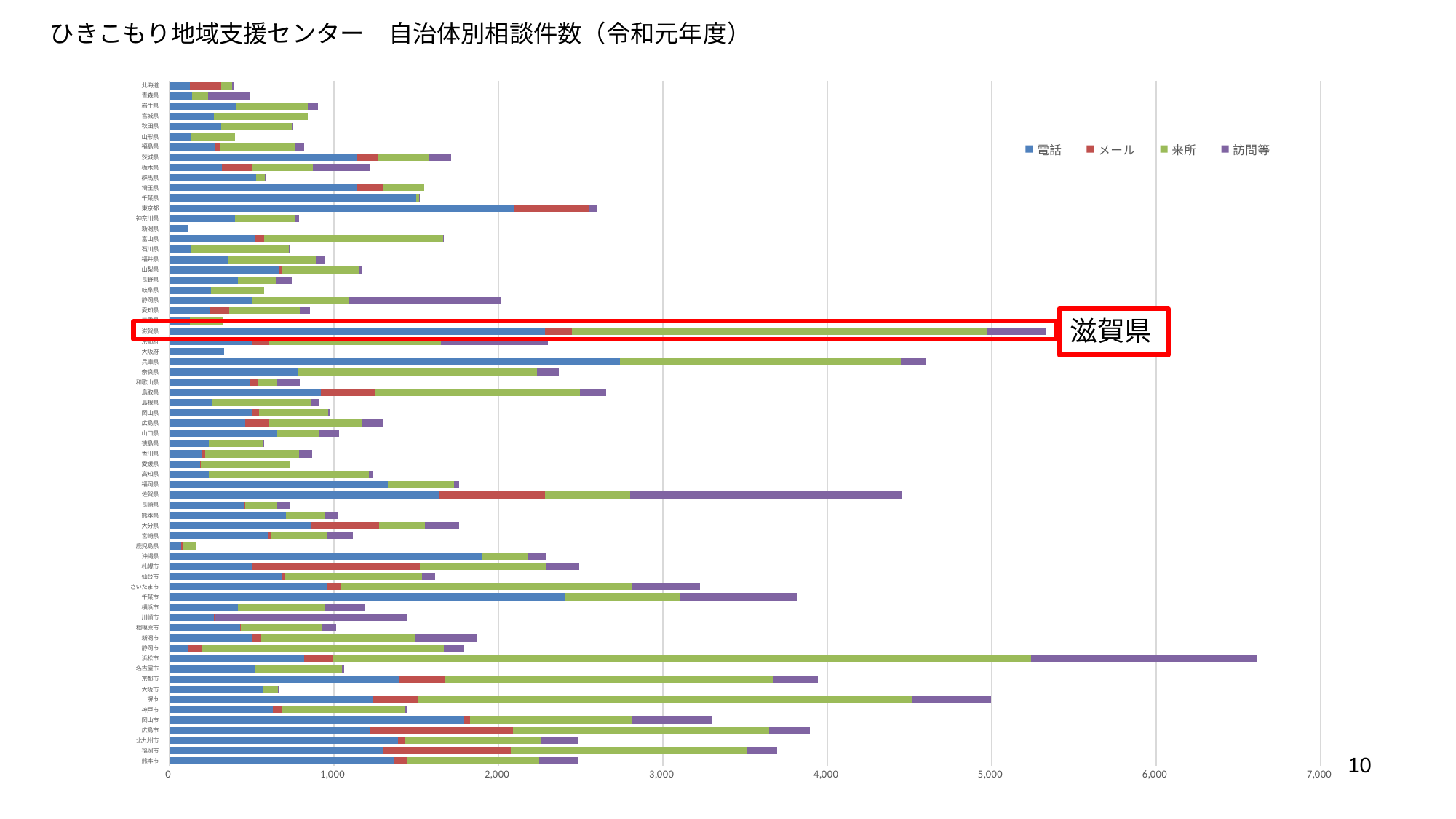

ひきこもり地域支援センター　自治体別相談件数（令和元年度）

### Chart

| Category | 電話 | メール | 来所 | 訪問等 |
|---|---|---|---|---|
| 北海道 | 127.0 | 189.0 | 65.0 | 15.0 |
| 青森県 | 140.0 | 0.0 | 96.0 | 258.0 |
| 岩手県 | 403.0 | 0.0 | 437.0 | 62.0 |
| 宮城県 | 269.0 | 0.0 | 572.0 | 0.0 |
| 秋田県 | 315.0 | 0.0 | 431.0 | 7.0 |
| 山形県 | 132.0 | 0.0 | 268.0 | 0.0 |
| 福島県 | 277.0 | 28.0 | 463.0 | 52.0 |
| 茨城県 | 1144.0 | 121.0 | 316.0 | 131.0 |
| 栃木県 | 318.0 | 187.0 | 369.0 | 347.0 |
| 群馬県 | 528.0 | 0.0 | 53.0 | 3.0 |
| 埼玉県 | 1144.0 | 153.0 | 252.0 | 0.0 |
| 千葉県 | 1500.0 | 0.0 | 18.0 | 5.0 |
| 東京都 | 2092.0 | 456.0 | 0.0 | 49.0 |
| 神奈川県 | 397.0 | 0.0 | 369.0 | 22.0 |
| 新潟県 | 111.0 | 0.0 | 0.0 | 0.0 |
| 富山県 | 519.0 | 57.0 | 1089.0 | 4.0 |
| 石川県 | 130.0 | 1.0 | 597.0 | 4.0 |
| 福井県 | 358.0 | 0.0 | 532.0 | 55.0 |
| 山梨県 | 669.0 | 17.0 | 466.0 | 23.0 |
| 長野県 | 415.0 | 0.0 | 231.0 | 100.0 |
| 岐阜県 | 254.0 | 0.0 | 321.0 | 0.0 |
| 静岡県 | 507.0 | 0.0 | 588.0 | 919.0 |
| 愛知県 | 246.0 | 119.0 | 427.0 | 65.0 |
| 三重県 | 123.0 | 0.0 | 201.0 | 0.0 |
| 滋賀県 | 2284.0 | 165.0 | 2526.0 | 357.0 |
| 京都府 | 502.0 | 107.0 | 1043.0 | 651.0 |
| 大阪府 | 333.0 | 0.0 | 0.0 | 0.0 |
| 兵庫県 | 2740.0 | 0.0 | 1707.0 | 158.0 |
| 奈良県 | 780.0 | 0.0 | 1455.0 | 131.0 |
| 和歌山県 | 492.0 | 47.0 | 113.0 | 141.0 |
| 鳥取県 | 923.0 | 330.0 | 1242.0 | 160.0 |
| 島根県 | 258.0 | 0.0 | 604.0 | 45.0 |
| 岡山県 | 505.0 | 38.0 | 422.0 | 8.0 |
| 広島県 | 460.0 | 146.0 | 569.0 | 122.0 |
| 山口県 | 654.0 | 3.0 | 252.0 | 122.0 |
| 徳島県 | 239.0 | 0.0 | 335.0 | 3.0 |
| 香川県 | 194.0 | 23.0 | 571.0 | 79.0 |
| 愛媛県 | 189.0 | 2.0 | 539.0 | 4.0 |
| 高知県 | 240.0 | 0.0 | 975.0 | 21.0 |
| 福岡県 | 1329.0 | 0.0 | 400.0 | 31.0 |
| 佐賀県 | 1640.0 | 646.0 | 515.0 | 1653.0 |
| 長崎県 | 455.0 | 8.0 | 188.0 | 78.0 |
| 熊本県 | 708.0 | 0.0 | 241.0 | 80.0 |
| 大分県 | 862.0 | 413.0 | 277.0 | 211.0 |
| 宮崎県 | 604.0 | 10.0 | 346.0 | 155.0 |
| 鹿児島県 | 72.0 | 11.0 | 76.0 | 5.0 |
| 沖縄県 | 1902.0 | 0.0 | 282.0 | 103.0 |
| 札幌市 | 507.0 | 1016.0 | 768.0 | 203.0 |
| 仙台市 | 684.0 | 14.0 | 839.0 | 78.0 |
| さいたま市 | 956.0 | 83.0 | 1775.0 | 412.0 |
| 千葉市 | 2404.0 | 0.0 | 702.0 | 713.0 |
| 横浜市 | 419.0 | 0.0 | 525.0 | 245.0 |
| 川崎市 | 269.0 | 6.0 | 3.0 | 1164.0 |
| 相模原市 | 428.0 | 8.0 | 489.0 | 88.0 |
| 新潟市 | 499.0 | 59.0 | 936.0 | 380.0 |
| 静岡市 | 114.0 | 87.0 | 1469.0 | 122.0 |
| 浜松市 | 818.0 | 180.0 | 4244.0 | 1372.0 |
| 名古屋市 | 525.0 | 0.0 | 525.0 | 13.0 |
| 京都市 | 1401.0 | 275.0 | 1996.0 | 271.0 |
| 大阪市 | 572.0 | 0.0 | 89.0 | 7.0 |
| 堺市 | 1236.0 | 278.0 | 2999.0 | 483.0 |
| 神戸市 | 629.0 | 56.0 | 750.0 | 15.0 |
| 岡山市 | 1791.0 | 36.0 | 986.0 | 489.0 |
| 広島市 | 1218.0 | 872.0 | 1556.0 | 248.0 |
| 北九州市 | 1390.0 | 41.0 | 831.0 | 223.0 |
| 福岡市 | 1304.0 | 773.0 | 1435.0 | 182.0 |
| 熊本市 | 1370.0 | 73.0 | 806.0 | 232.0 |
滋賀県
10